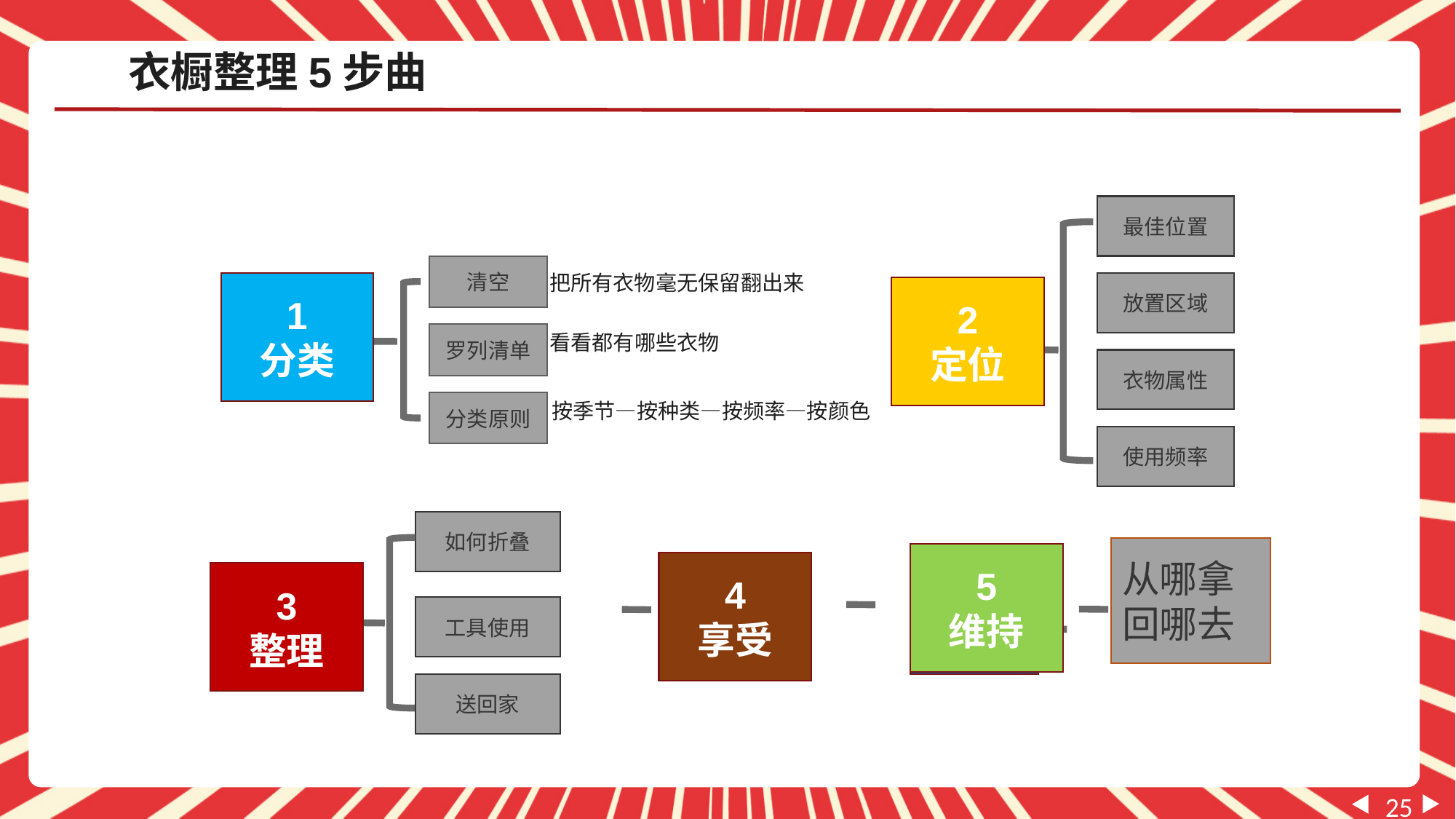

衣橱整理5步曲
最佳位置

清空
把所有衣物毫无保留翻出来
1
分类
放置区域
2
定位

11
分类
2
定位
罗列清单
看看都有哪些衣物
衣物属性
分类原则
按季节—按种类—按频率—按颜色
使用频率
如何折叠

从哪拿
回哪去
5
维持
4
享受
3
整理

4
享受
5
维持
从哪拿
回哪去
工具使用
送回家